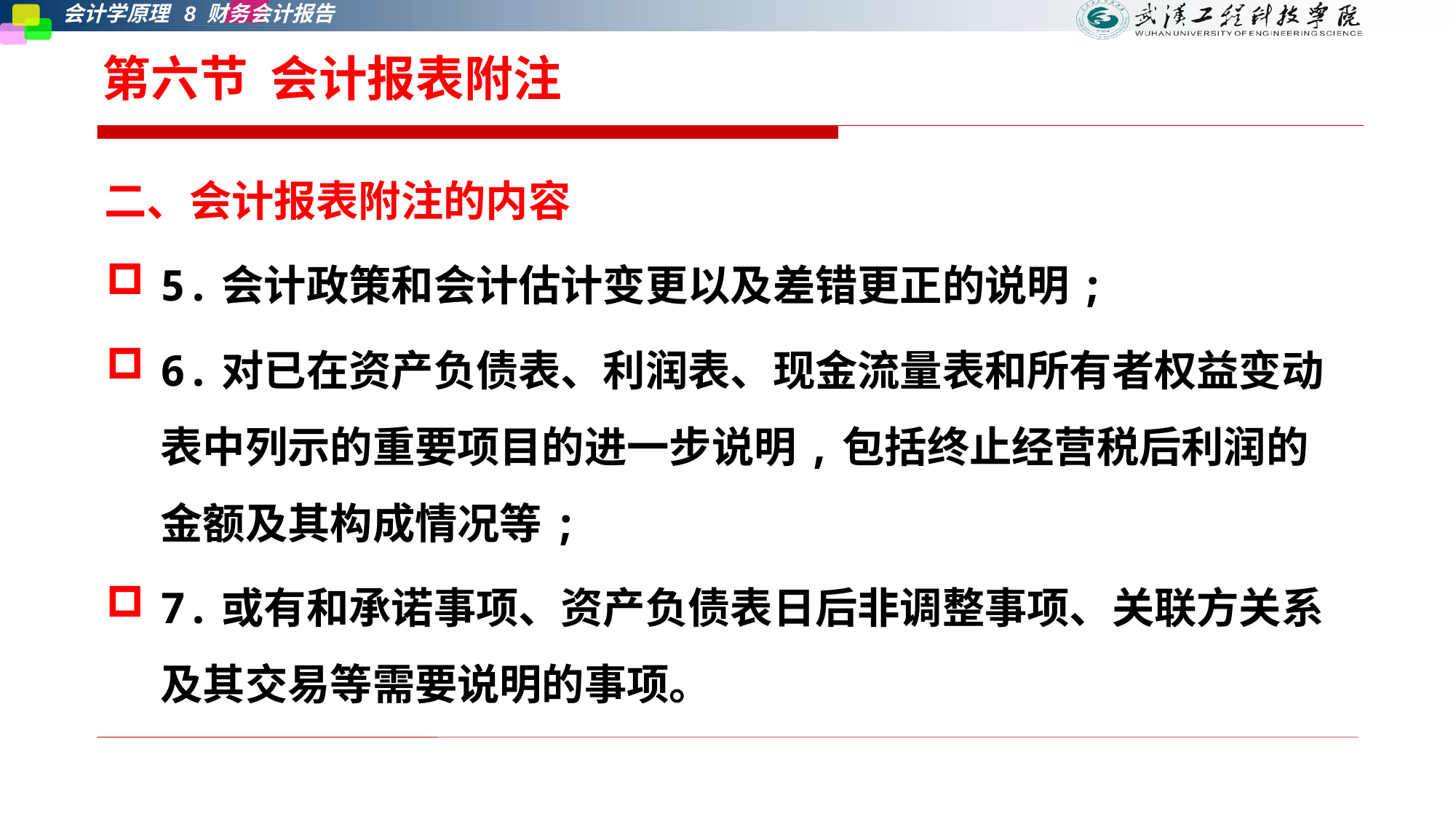

# 第六节  会计报表附注
二、会计报表附注的内容
5.会计政策和会计估计变更以及差错更正的说明;
6.对已在资产负债表、利润表、现金流量表和所有者权益变动表中列示的重要项目的进一步说明,包括终止经营税后利润的金额及其构成情况等;
7.或有和承诺事项、资产负债表日后非调整事项、关联方关系及其交易等需要说明的事项。